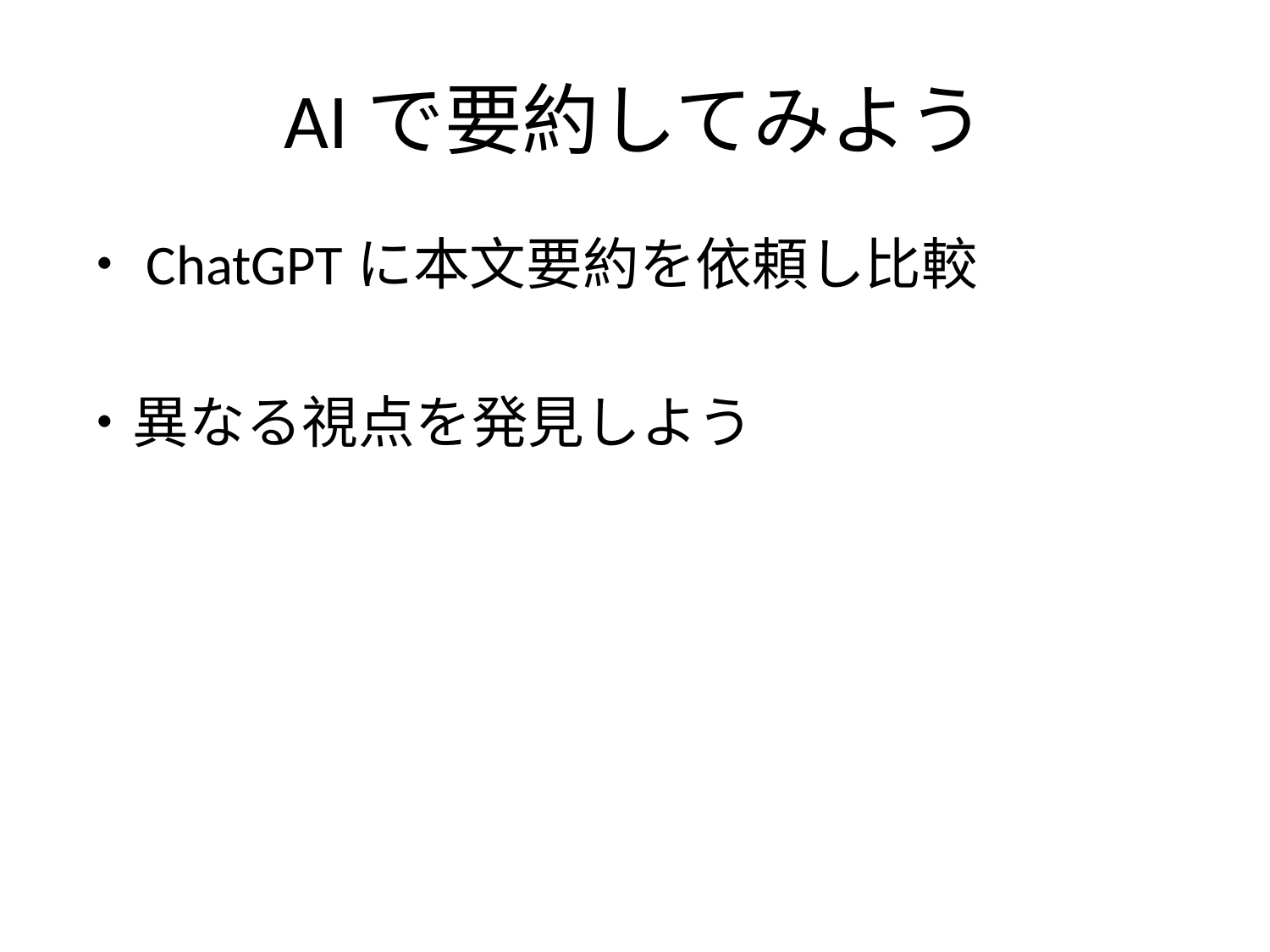

# AIで要約してみよう
・ChatGPTに本文要約を依頼し比較

・異なる視点を発見しよう